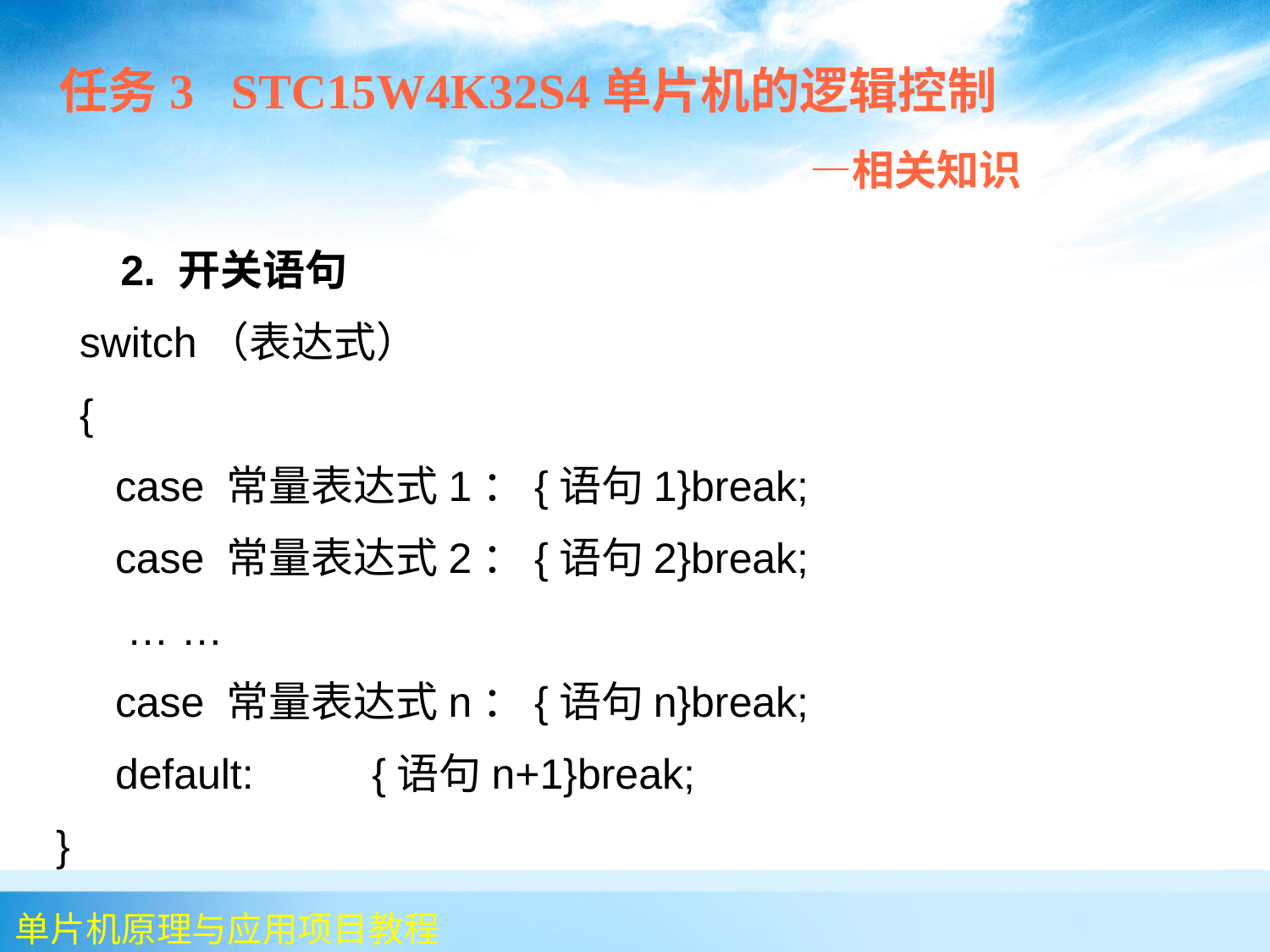

任务3   STC15W4K32S4单片机的逻辑控制
                                                                     —相关知识
  	  2. 开关语句
  switch（表达式）
  {
     case 常量表达式1：{语句1}break;
     case 常量表达式2：{语句2}break;
      … …
     case 常量表达式n：{语句n}break;
     default:          {语句n+1}break;
}